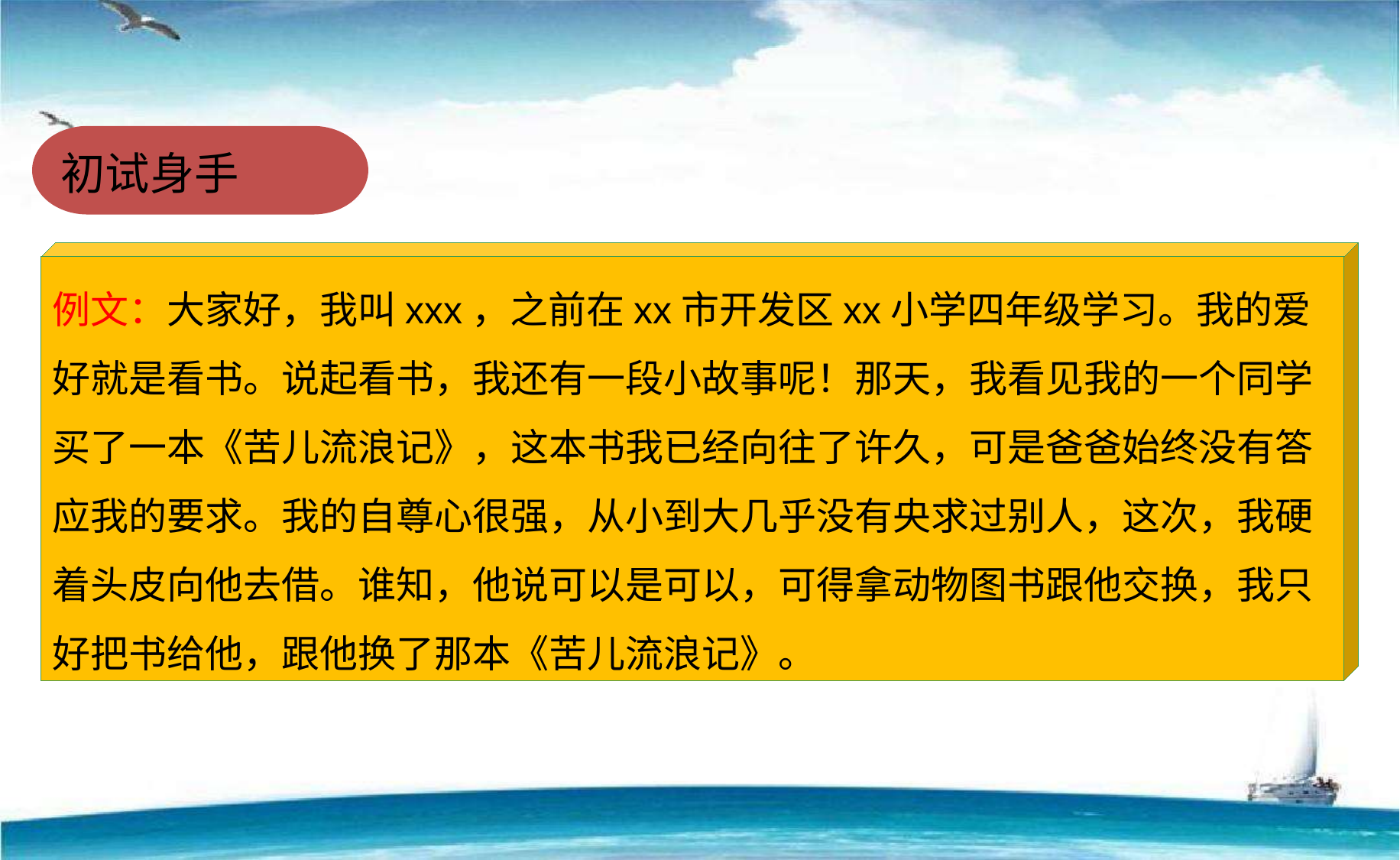

初试身手
例文：大家好，我叫xxx，之前在xx市开发区xx小学四年级学习。我的爱好就是看书。说起看书，我还有一段小故事呢！那天，我看见我的一个同学买了一本《苦儿流浪记》，这本书我已经向往了许久，可是爸爸始终没有答应我的要求。我的自尊心很强，从小到大几乎没有央求过别人，这次，我硬着头皮向他去借。谁知，他说可以是可以，可得拿动物图书跟他交换，我只好把书给他，跟他换了那本《苦儿流浪记》。